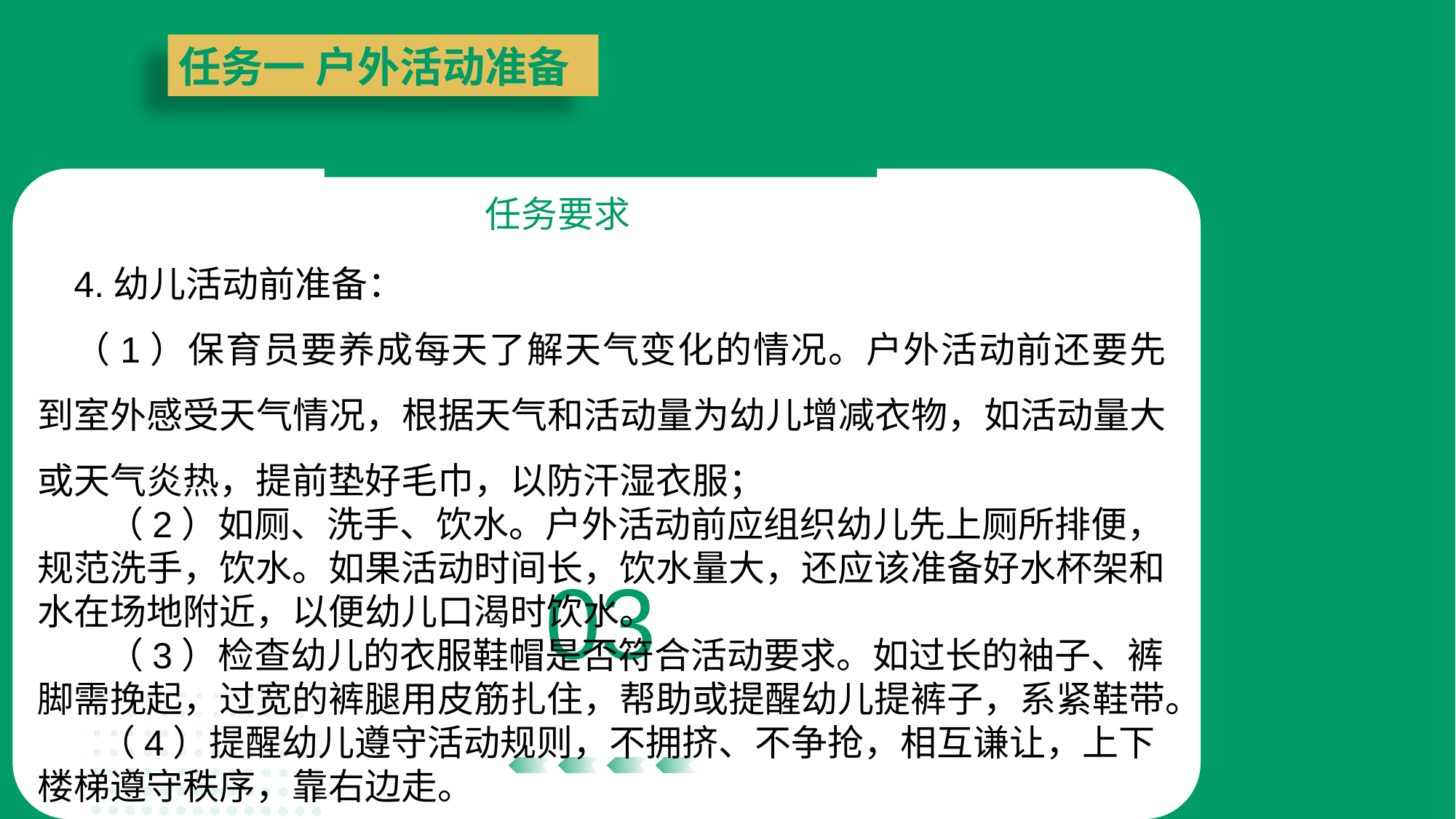

任务一 户外活动准备
任务要求

03

4.幼儿活动前准备：
（1）保育员要养成每天了解天气变化的情况。户外活动前还要先到室外感受天气情况，根据天气和活动量为幼儿增减衣物，如活动量大或天气炎热，提前垫好毛巾，以防汗湿衣服；
   （2）如厕、洗手、饮水。户外活动前应组织幼儿先上厕所排便，规范洗手，饮水。如果活动时间长，饮水量大，还应该准备好水杯架和水在场地附近，以便幼儿口渴时饮水。
   （3）检查幼儿的衣服鞋帽是否符合活动要求。如过长的袖子、裤脚需挽起，过宽的裤腿用皮筋扎住，帮助或提醒幼儿提裤子，系紧鞋带。
  （4）提醒幼儿遵守活动规则，不拥挤、不争抢，相互谦让，上下楼梯遵守秩序，靠右边走。